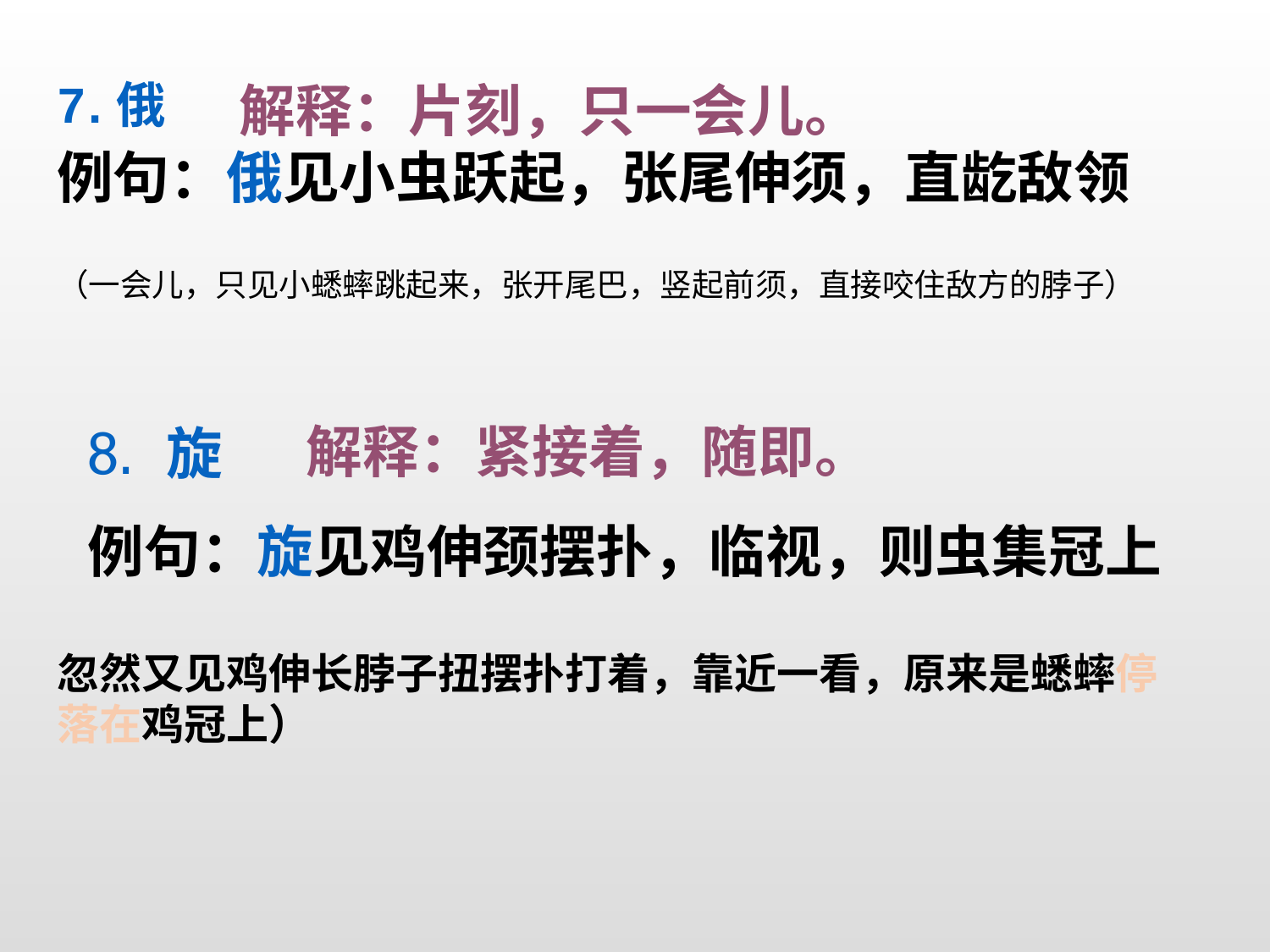

7.俄
解释：片刻，只一会儿。
例句：俄见小虫跃起，张尾伸须，直龁敌领
（一会儿，只见小蟋蟀跳起来，张开尾巴，竖起前须，直接咬住敌方的脖子）
解释：紧接着，随即。
8. 旋
例句：旋见鸡伸颈摆扑，临视，则虫集冠上
忽然又见鸡伸长脖子扭摆扑打着，靠近一看，原来是蟋蟀停落在鸡冠上）